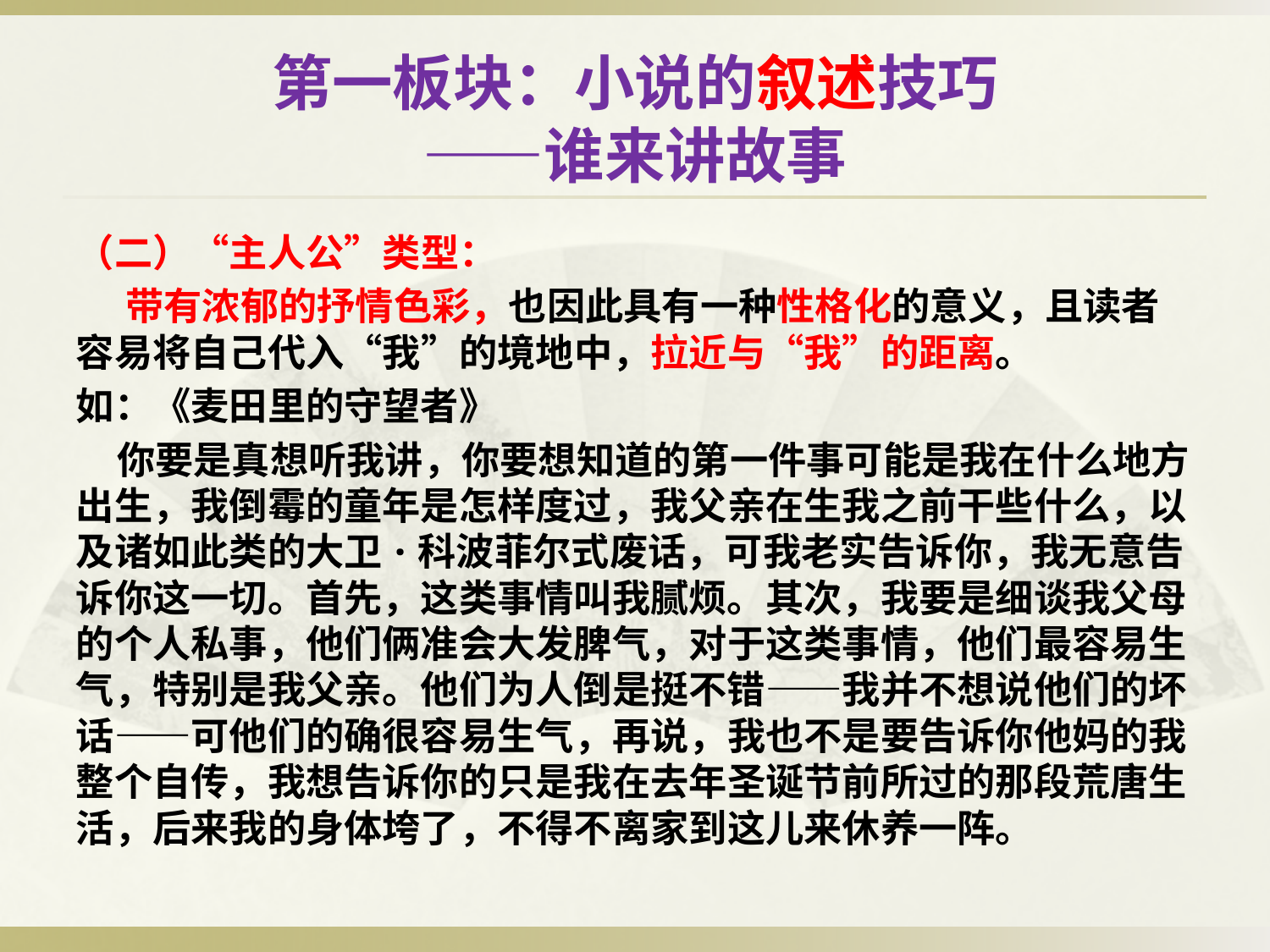

# 第一板块：小说的叙述技巧 ——谁来讲故事
（二）“主人公”类型：
     带有浓郁的抒情色彩，也因此具有一种性格化的意义，且读者容易将自己代入“我”的境地中，拉近与“我”的距离。
如：《麦田里的守望者》
    你要是真想听我讲，你要想知道的第一件事可能是我在什么地方出生，我倒霉的童年是怎样度过，我父亲在生我之前干些什么，以及诸如此类的大卫·科波菲尔式废话，可我老实告诉你，我无意告诉你这一切。首先，这类事情叫我腻烦。其次，我要是细谈我父母的个人私事，他们俩准会大发脾气，对于这类事情，他们最容易生气，特别是我父亲。他们为人倒是挺不错——我并不想说他们的坏话——可他们的确很容易生气，再说，我也不是要告诉你他妈的我整个自传，我想告诉你的只是我在去年圣诞节前所过的那段荒唐生活，后来我的身体垮了，不得不离家到这儿来休养一阵。